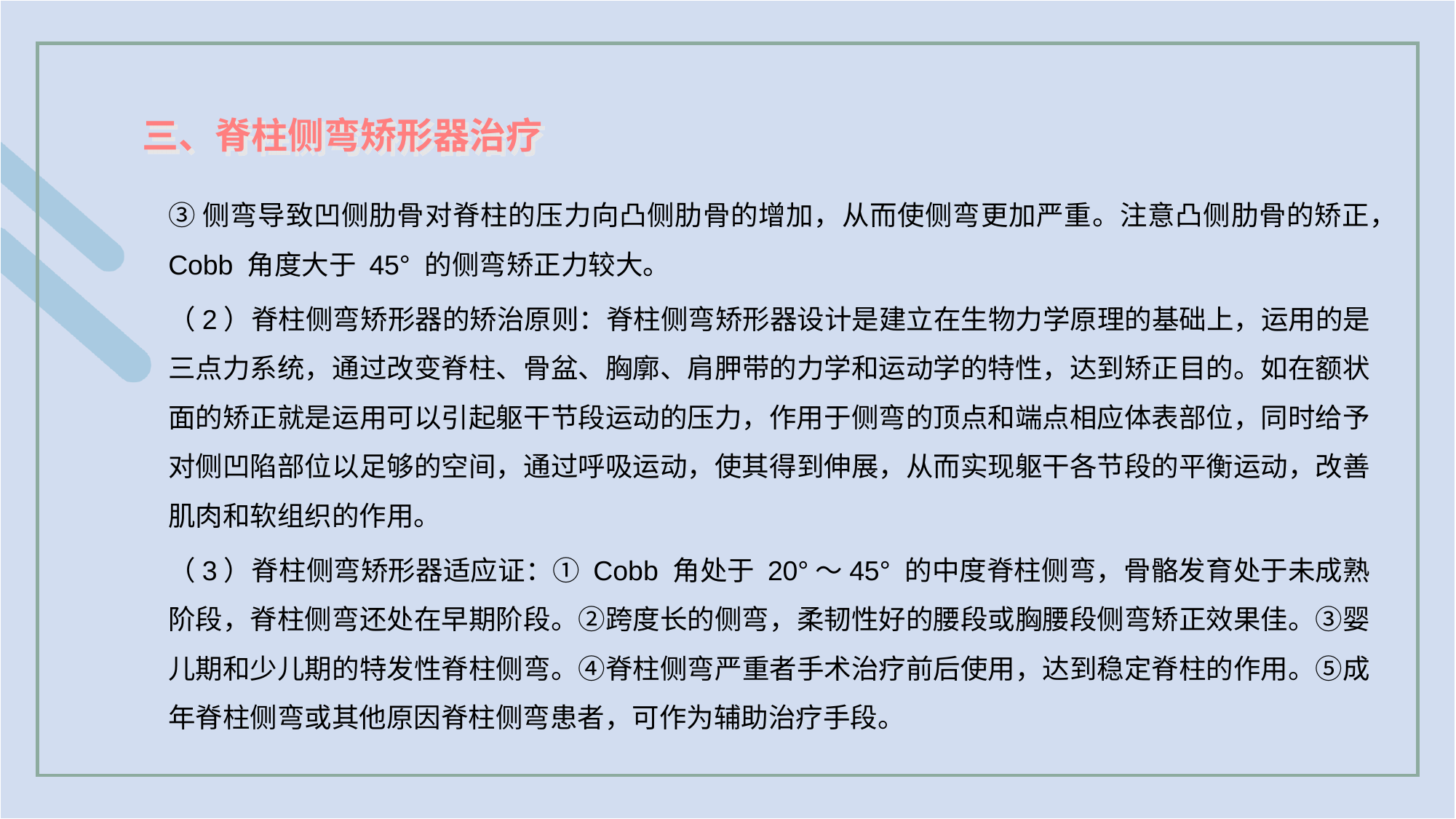

三、脊柱侧弯矫形器治疗
③侧弯导致凹侧肋骨对脊柱的压力向凸侧肋骨的增加，从而使侧弯更加严重。注意凸侧肋骨的矫正，Cobb 角度大于 45° 的侧弯矫正力较大。
（2）脊柱侧弯矫形器的矫治原则：脊柱侧弯矫形器设计是建立在生物力学原理的基础上，运用的是三点力系统，通过改变脊柱、骨盆、胸廓、肩胛带的力学和运动学的特性，达到矫正目的。如在额状面的矫正就是运用可以引起躯干节段运动的压力，作用于侧弯的顶点和端点相应体表部位，同时给予对侧凹陷部位以足够的空间，通过呼吸运动，使其得到伸展，从而实现躯干各节段的平衡运动，改善肌肉和软组织的作用。
（3）脊柱侧弯矫形器适应证：① Cobb 角处于 20°～45° 的中度脊柱侧弯，骨骼发育处于未成熟阶段，脊柱侧弯还处在早期阶段。②跨度长的侧弯，柔韧性好的腰段或胸腰段侧弯矫正效果佳。③婴儿期和少儿期的特发性脊柱侧弯。④脊柱侧弯严重者手术治疗前后使用，达到稳定脊柱的作用。⑤成年脊柱侧弯或其他原因脊柱侧弯患者，可作为辅助治疗手段。